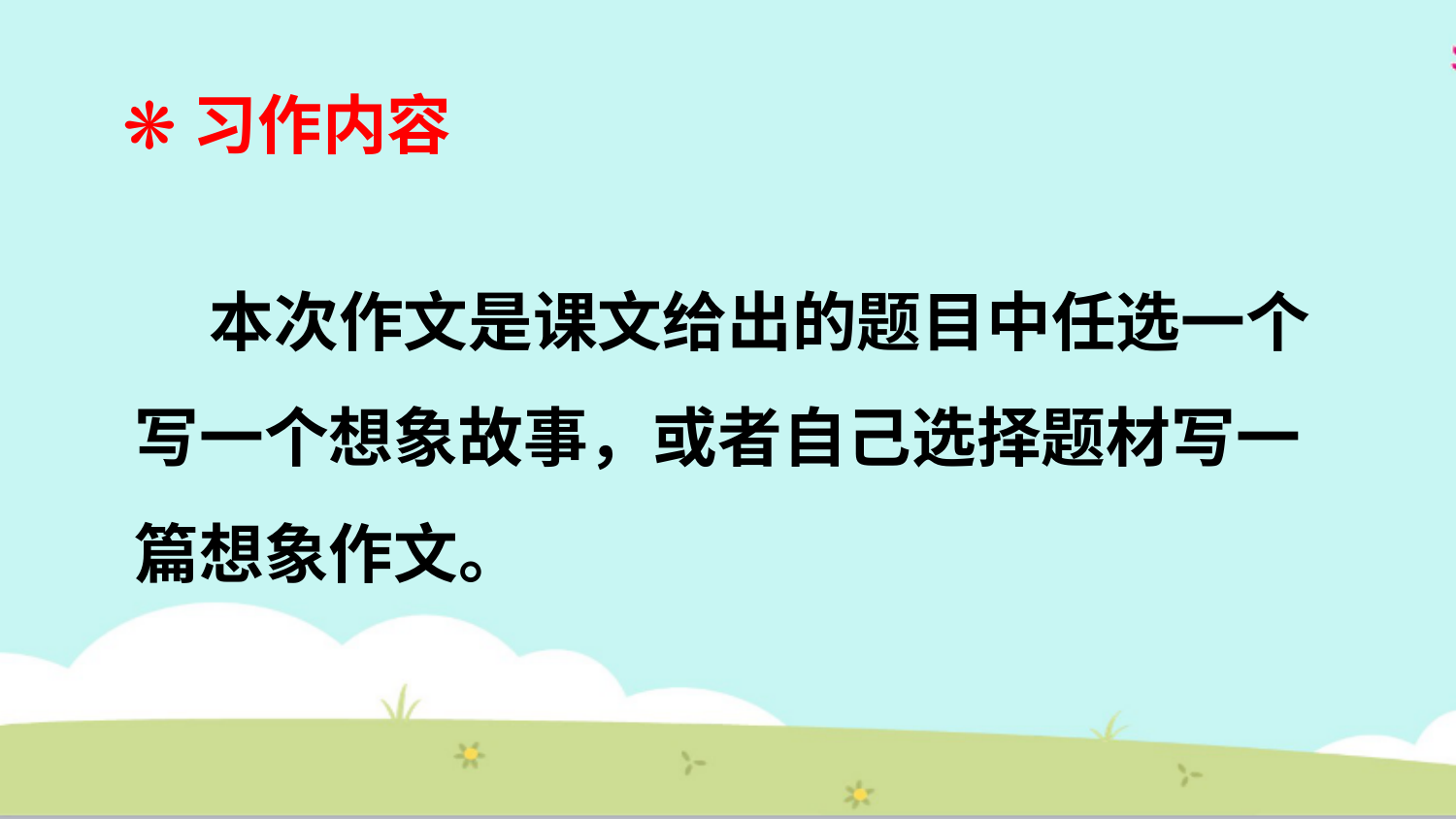

❋习作内容
    本次作文是课文给出的题目中任选一个写一个想象故事，或者自己选择题材写一篇想象作文。